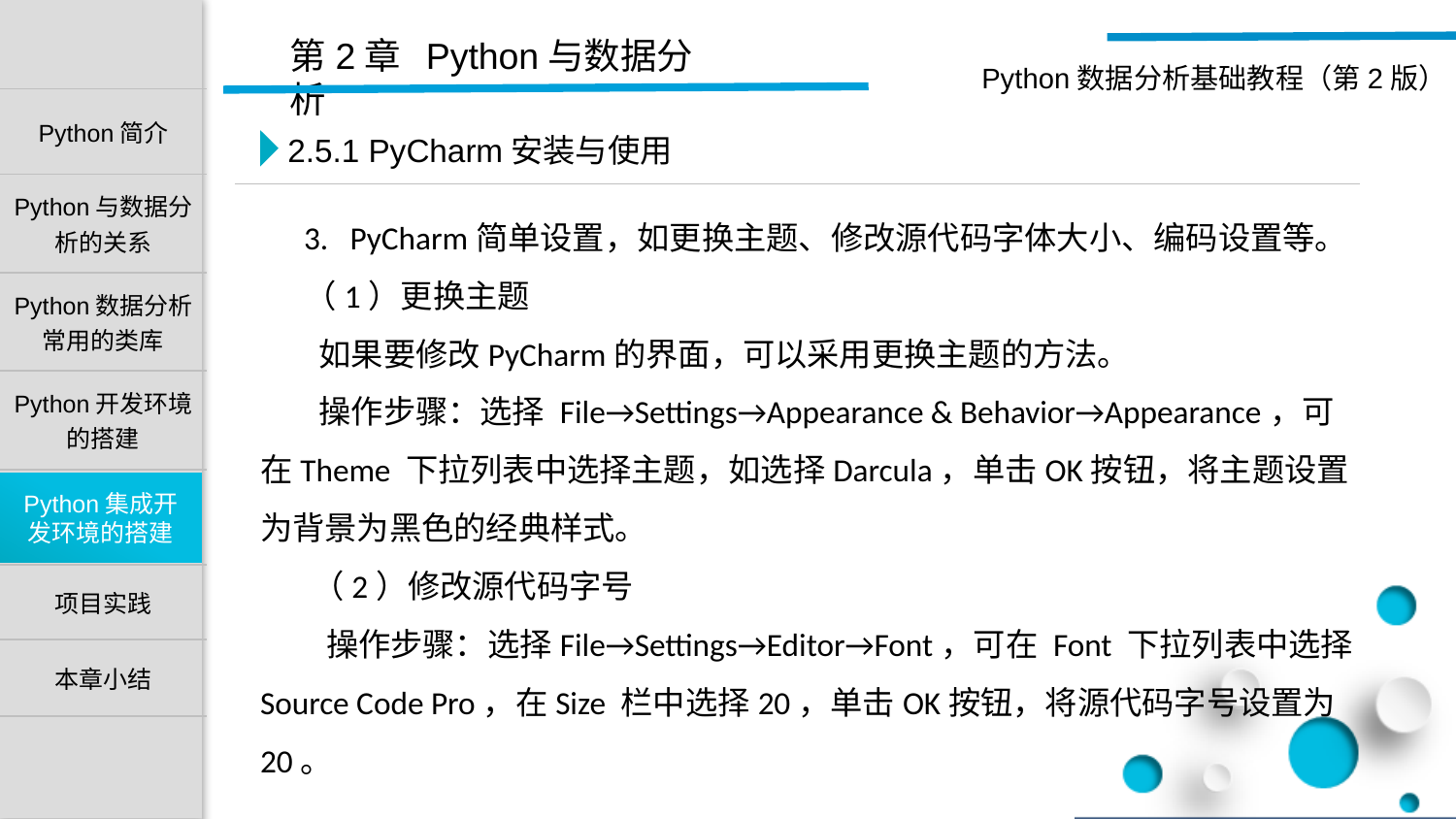

2.5.1 PyCharm安装与使用

      3.   PyCharm简单设置，如更换主题、修改源代码字体大小、编码设置等。
     （1）更换主题
       如果要修改PyCharm的界面，可以采用更换主题的方法。
       操作步骤：选择 File→Settings→Appearance & Behavior→Appearance，可在Theme 下拉列表中选择主题，如选择Darcula，单击OK按钮，将主题设置为背景为黑色的经典样式。
      （2）修改源代码字号
        操作步骤：选择File→Settings→Editor→Font，可在 Font 下拉列表中选择Source Code Pro，在Size 栏中选择20，单击OK按钮，将源代码字号设置为20。